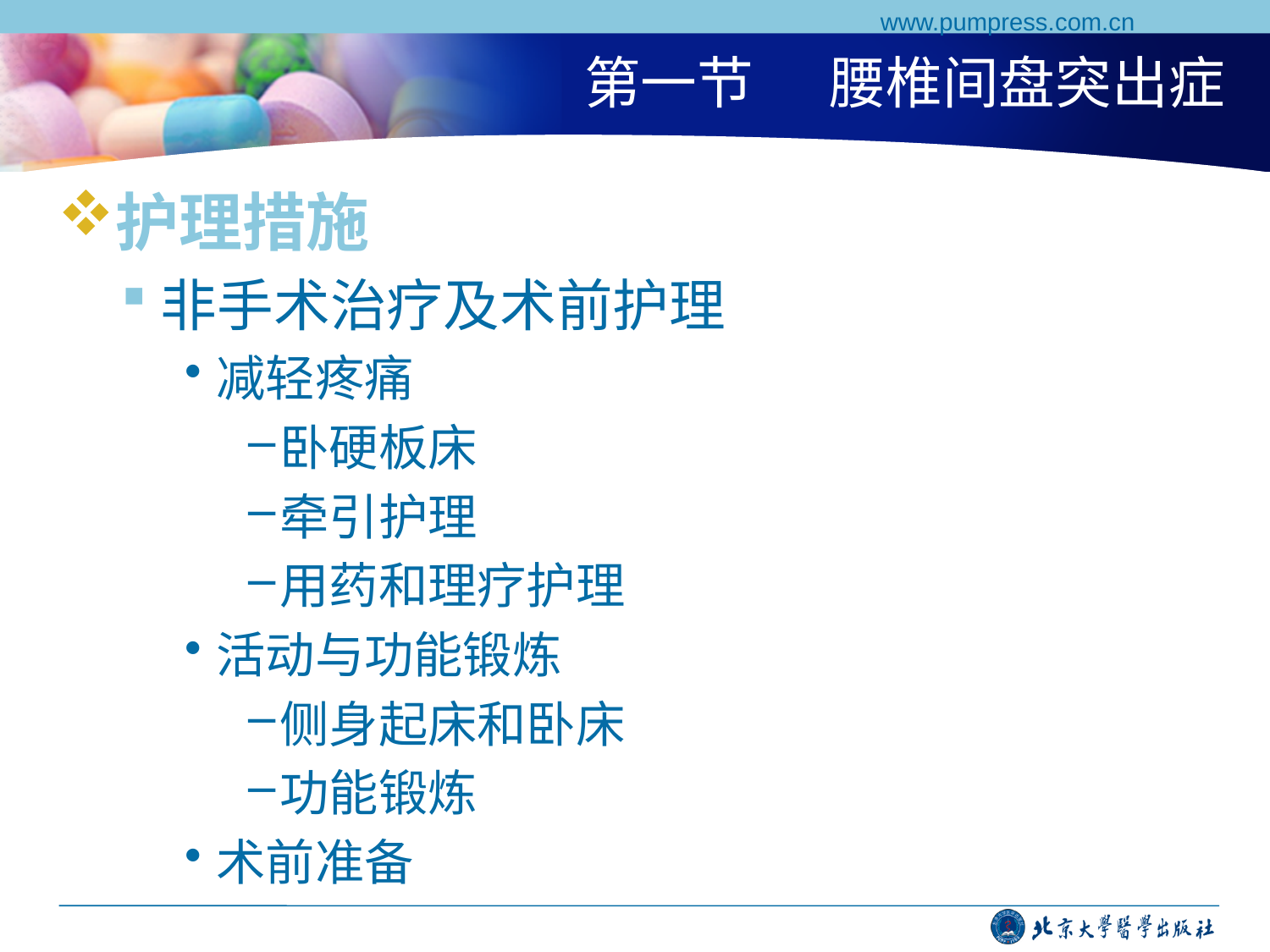

www.pumpress.com.cn
# 第一节      腰椎间盘突出症
护理措施
非手术治疗及术前护理
减轻疼痛
卧硬板床
牵引护理
用药和理疗护理
活动与功能锻炼
侧身起床和卧床
功能锻炼
术前准备